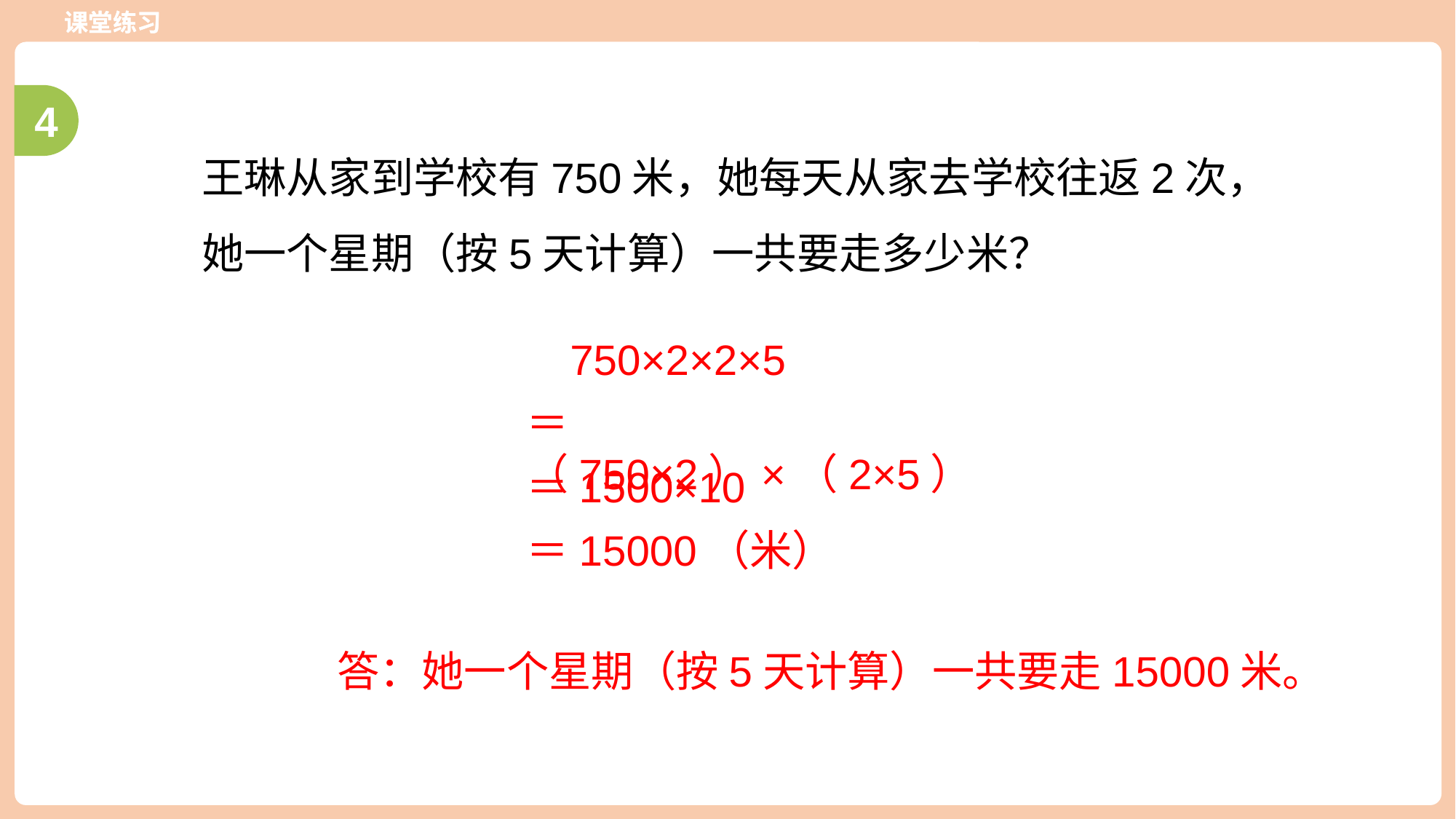

课堂练习
4
王琳从家到学校有750米，她每天从家去学校往返2次，她一个星期（按5天计算）一共要走多少米？
750×2×2×5
＝（750×2）×（2×5）
＝1500×10
＝15000（米）
答：她一个星期（按5天计算）一共要走15000米。